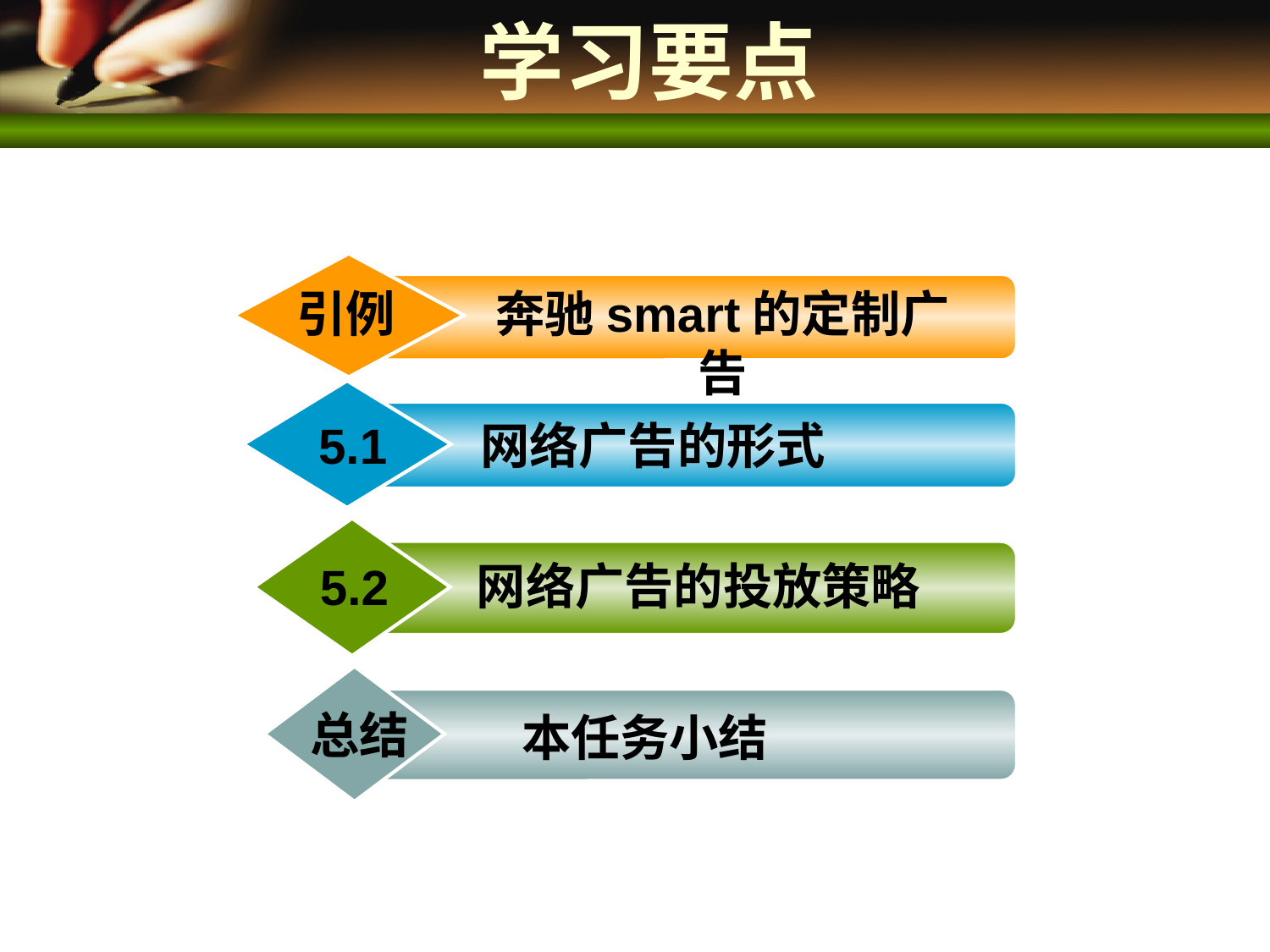

# 学习要点

引例
奔驰smart的定制广告

5.1
网络广告的形式

网络广告的投放策略
5.2

本任务小结
总结